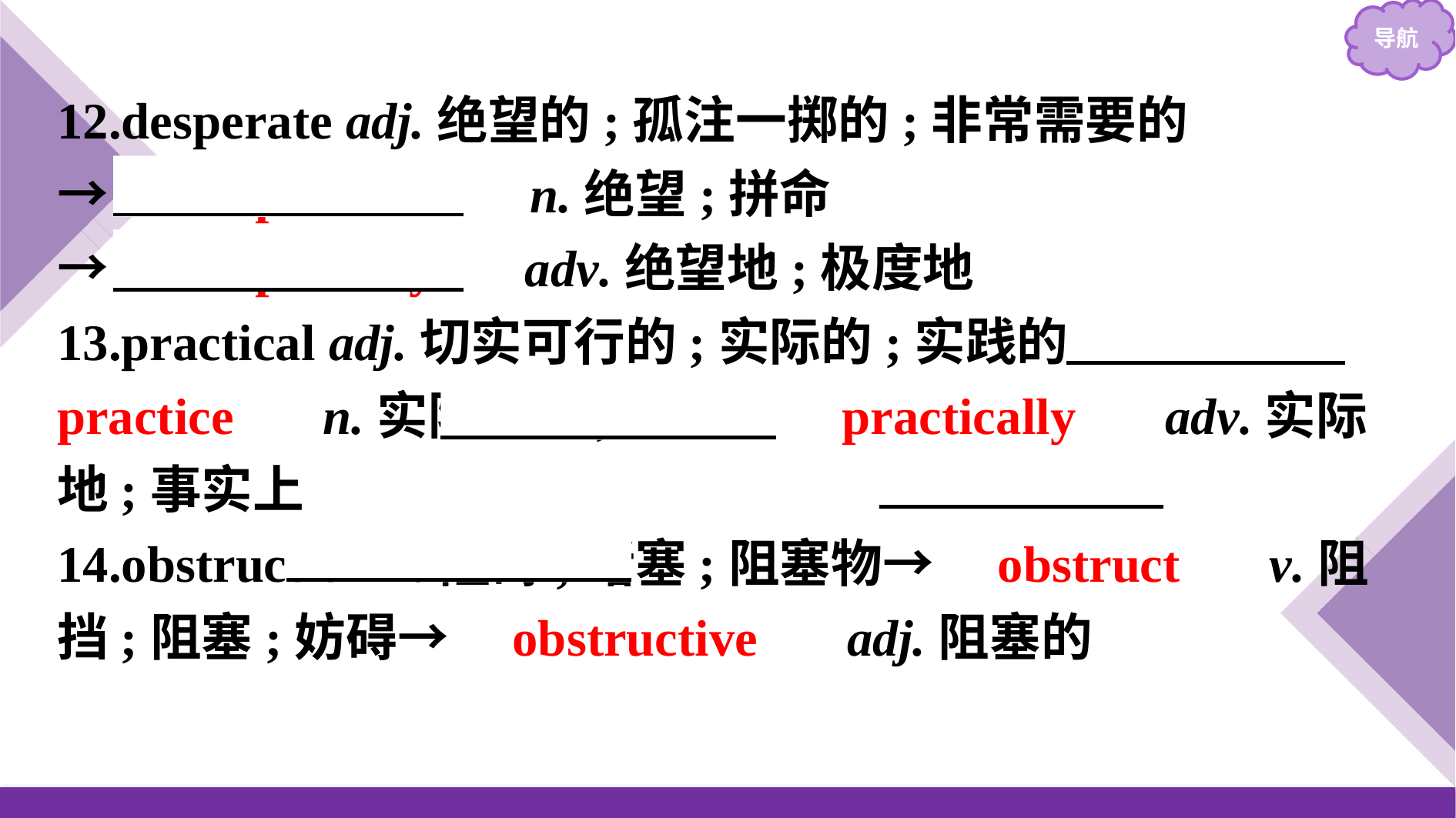

12.desperate adj.绝望的;孤注一掷的;非常需要的
→　desperation　 n.绝望;拼命
→　desperately　 adv.绝望地;极度地
13.practical adj.切实可行的;实际的;实践的→　practice　 n.实际行动;实践→　practically　 adv.实际地;事实上
14.obstruction n.阻碍;堵塞;阻塞物→　obstruct　 v.阻挡;阻塞;妨碍→　obstructive　 adj.阻塞的